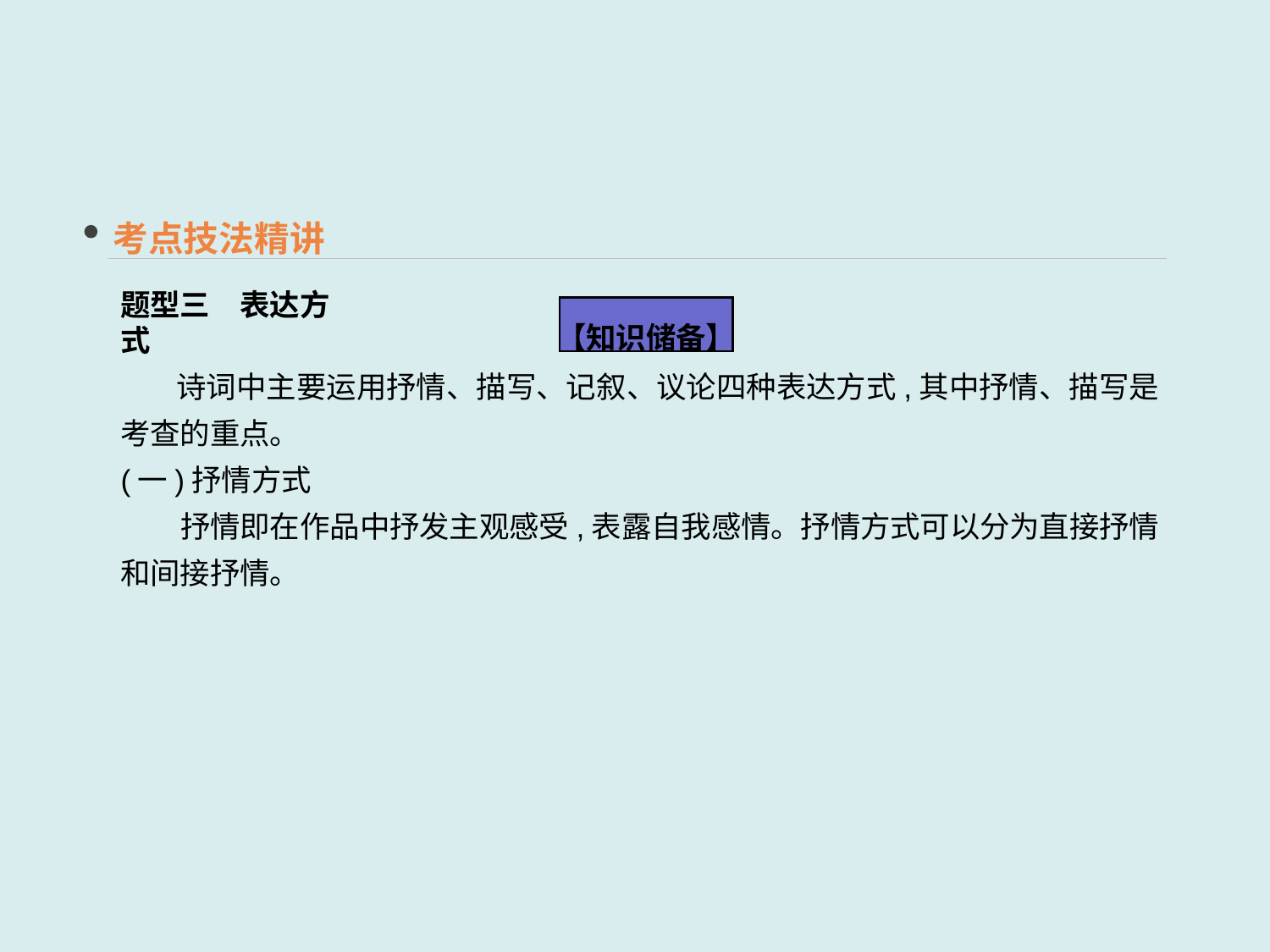

考点技法精讲

题型三　表达方式

【知识储备】

       诗词中主要运用抒情、描写、记叙、议论四种表达方式,其中抒情、描写是考查的重点。
(一)抒情方式
　　抒情即在作品中抒发主观感受,表露自我感情。抒情方式可以分为直接抒情和间接抒情。